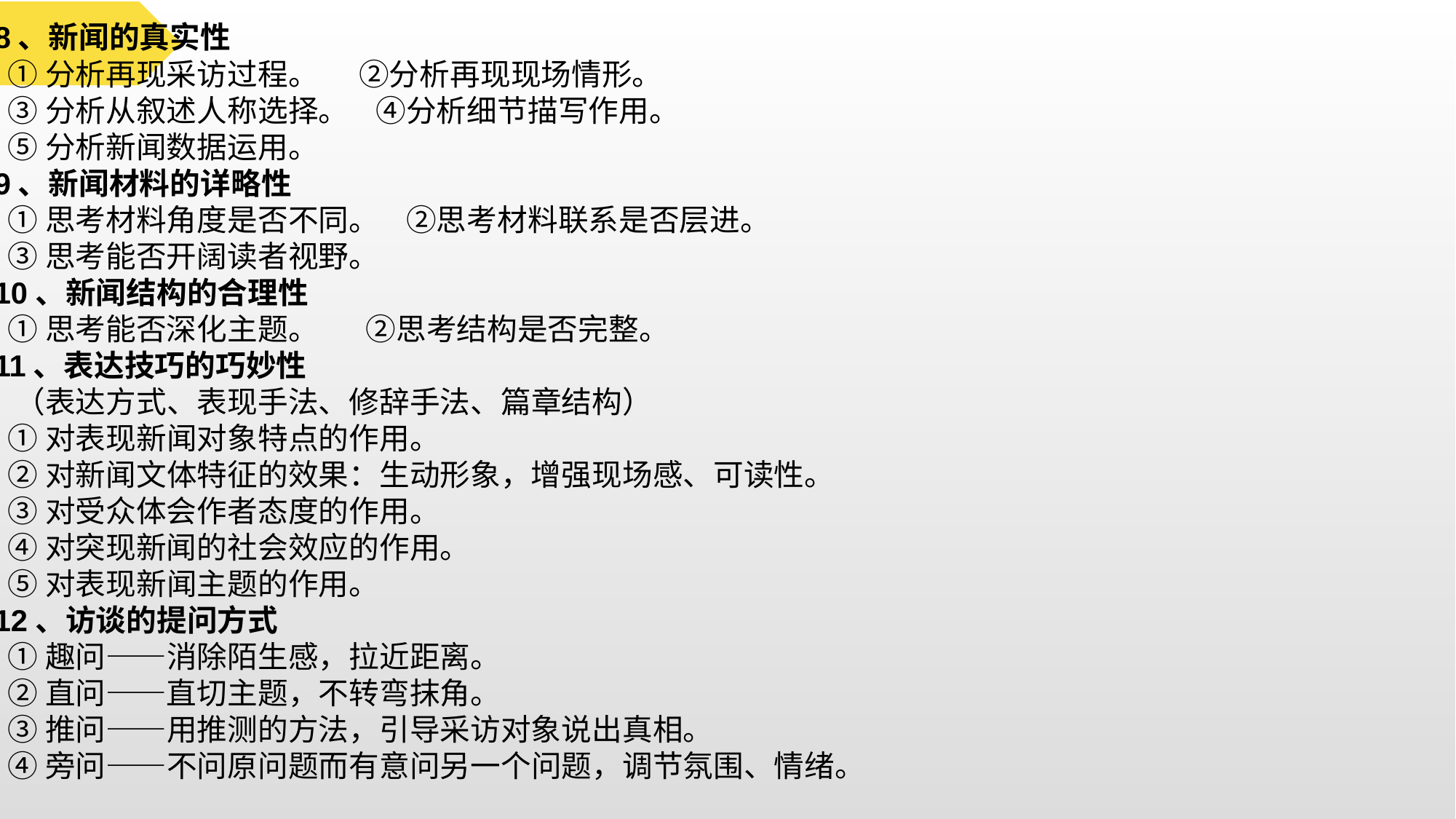

8、新闻的真实性
  ①分析再现采访过程。      ②分析再现现场情形。
  ③分析从叙述人称选择。    ④分析细节描写作用。
  ⑤分析新闻数据运用。
9、新闻材料的详略性
  ①思考材料角度是否不同。    ②思考材料联系是否层进。
  ③思考能否开阔读者视野。
10、新闻结构的合理性
  ①思考能否深化主题。       ②思考结构是否完整。
11、表达技巧的巧妙性
  （表达方式、表现手法、修辞手法、篇章结构）
  ①对表现新闻对象特点的作用。
  ②对新闻文体特征的效果：生动形象，增强现场感、可读性。
  ③对受众体会作者态度的作用。
  ④对突现新闻的社会效应的作用。
  ⑤对表现新闻主题的作用。
12、访谈的提问方式
  ①趣问——消除陌生感，拉近距离。
  ②直问——直切主题，不转弯抹角。
  ③推问——用推测的方法，引导采访对象说出真相。
  ④旁问——不问原问题而有意问另一个问题，调节氛围、情绪。